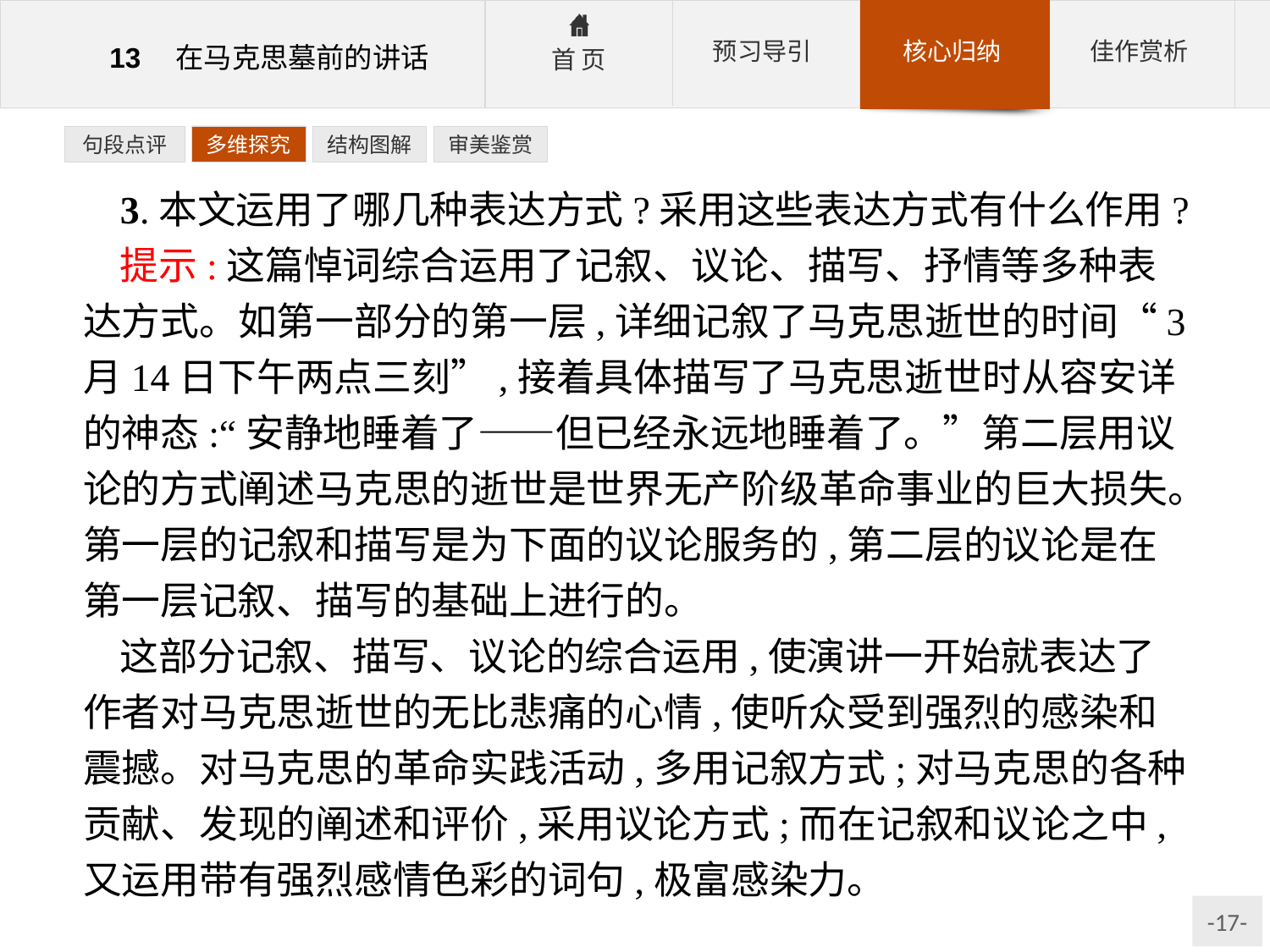

句段点评
多维探究
结构图解
审美鉴赏
3.本文运用了哪几种表达方式?采用这些表达方式有什么作用?
提示:这篇悼词综合运用了记叙、议论、描写、抒情等多种表达方式。如第一部分的第一层,详细记叙了马克思逝世的时间“3月14日下午两点三刻”,接着具体描写了马克思逝世时从容安详的神态:“安静地睡着了——但已经永远地睡着了。”第二层用议论的方式阐述马克思的逝世是世界无产阶级革命事业的巨大损失。第一层的记叙和描写是为下面的议论服务的,第二层的议论是在第一层记叙、描写的基础上进行的。
这部分记叙、描写、议论的综合运用,使演讲一开始就表达了作者对马克思逝世的无比悲痛的心情,使听众受到强烈的感染和震撼。对马克思的革命实践活动,多用记叙方式;对马克思的各种贡献、发现的阐述和评价,采用议论方式;而在记叙和议论之中,又运用带有强烈感情色彩的词句,极富感染力。